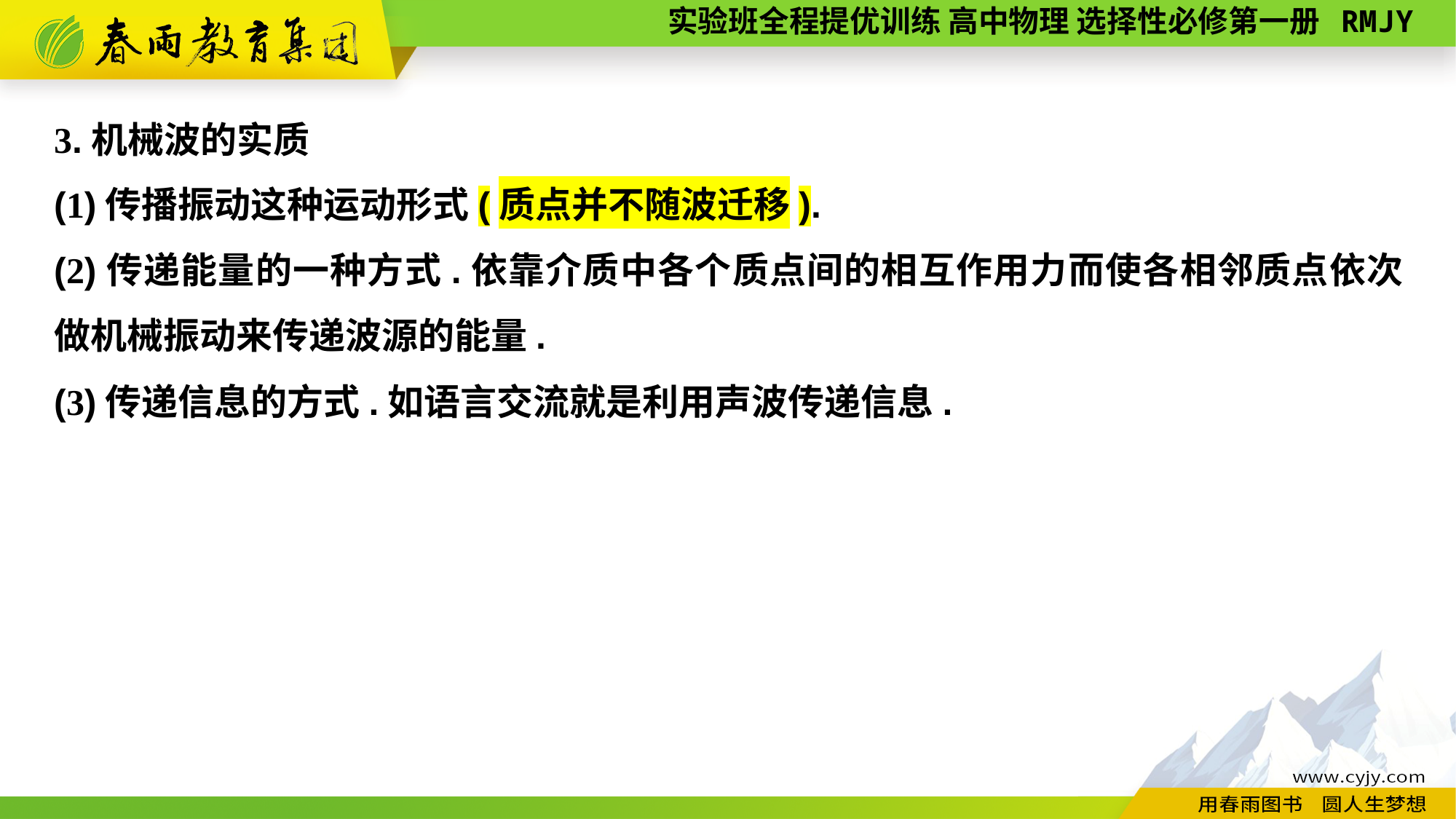

3.机械波的实质
(1)传播振动这种运动形式(质点并不随波迁移).
(2)传递能量的一种方式.依靠介质中各个质点间的相互作用力而使各相邻质点依次做机械振动来传递波源的能量.
(3)传递信息的方式.如语言交流就是利用声波传递信息.